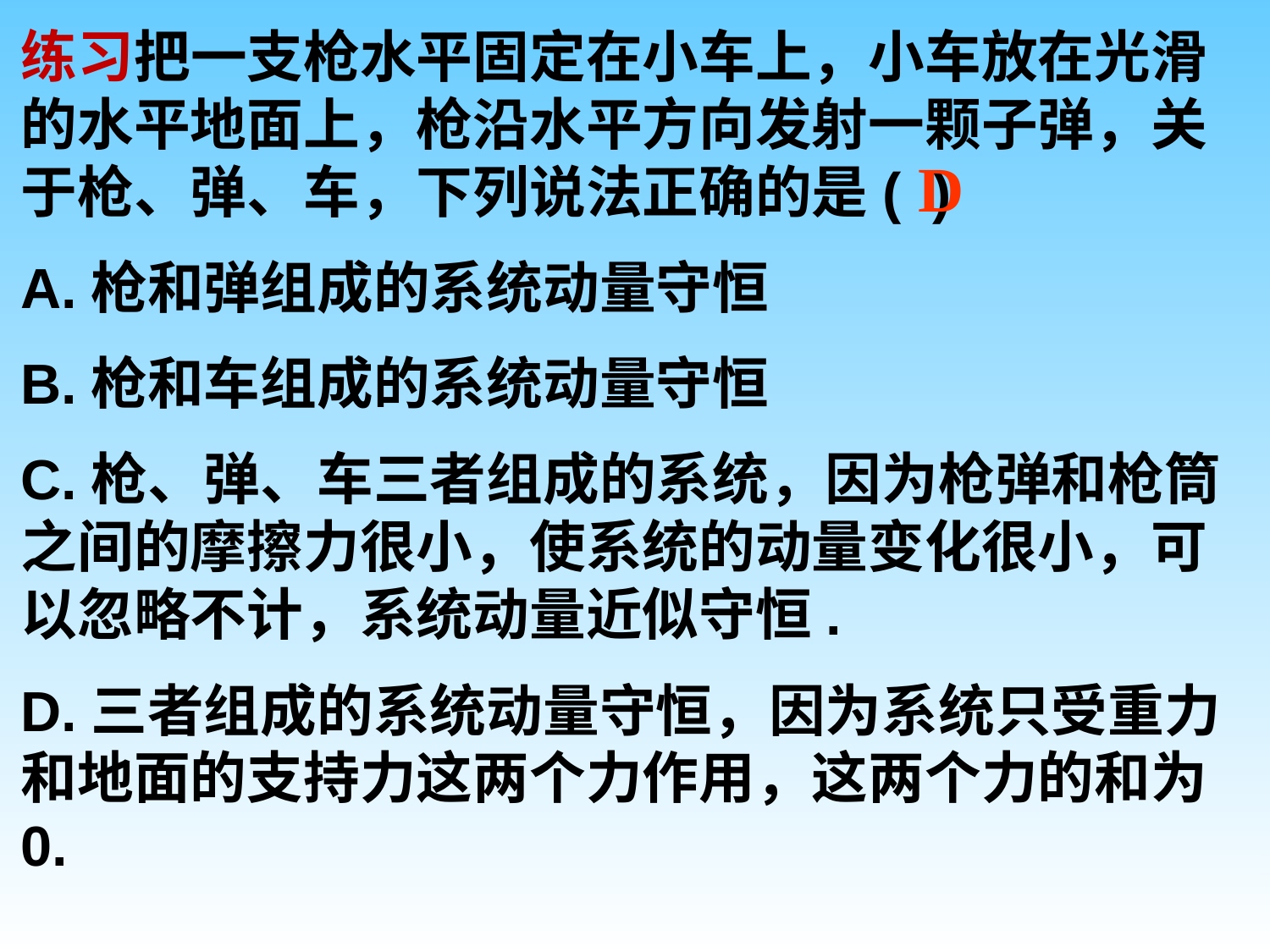

练习把一支枪水平固定在小车上，小车放在光滑的水平地面上，枪沿水平方向发射一颗子弹，关于枪、弹、车，下列说法正确的是(  )
A.枪和弹组成的系统动量守恒
B.枪和车组成的系统动量守恒
C.枪、弹、车三者组成的系统，因为枪弹和枪筒之间的摩擦力很小，使系统的动量变化很小，可以忽略不计，系统动量近似守恒.
D.三者组成的系统动量守恒，因为系统只受重力和地面的支持力这两个力作用，这两个力的和为0.
D